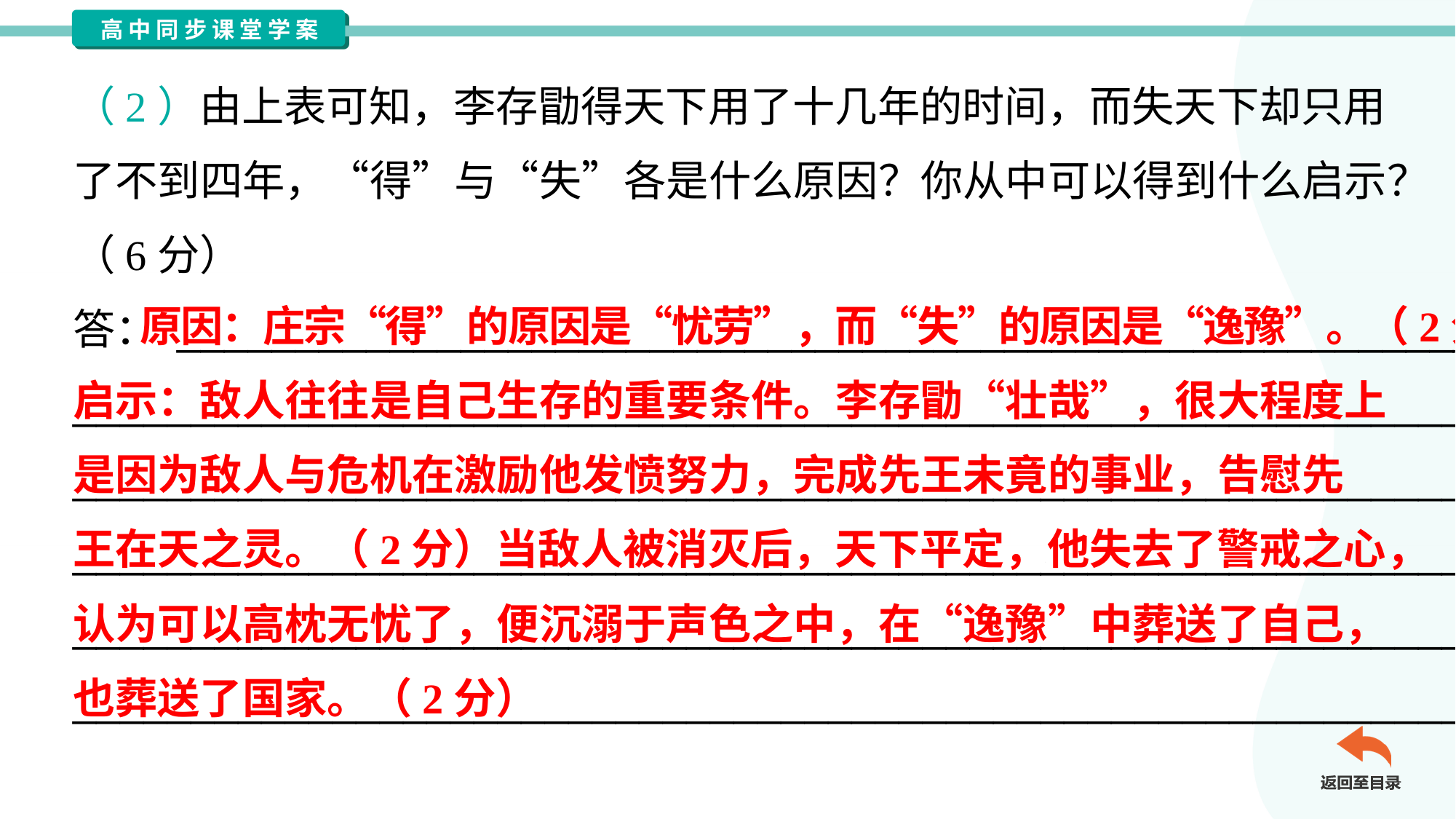

（2）由上表可知，李存勖得天下用了十几年的时间，而失天下却只用
了不到四年，“得”与“失”各是什么原因？你从中可以得到什么启示？
（6分）
答： ________________________________________________________
_____________________________________________________________
_____________________________________________________________
_____________________________________________________________
_____________________________________________________________
_____________________________________________________________
      原因：庄宗“得”的原因是“忧劳”，而“失”的原因是“逸豫”。（2分）
启示：敌人往往是自己生存的重要条件。李存勖“壮哉”，很大程度上
是因为敌人与危机在激励他发愤努力，完成先王未竟的事业，告慰先
王在天之灵。（2分）当敌人被消灭后，天下平定，他失去了警戒之心，
认为可以高枕无忧了，便沉溺于声色之中，在“逸豫”中葬送了自己，
也葬送了国家。（2分）